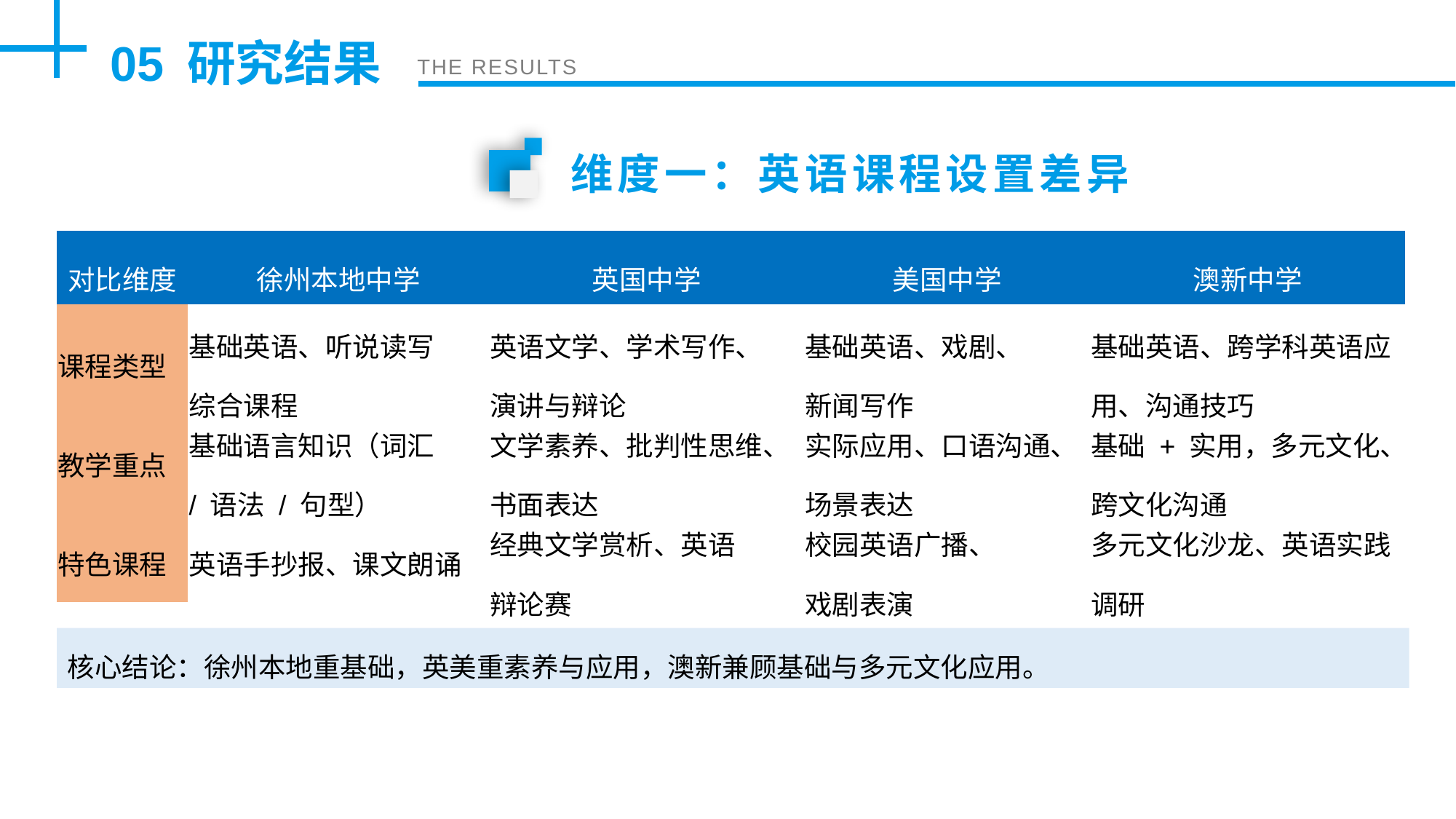

05
研究结果
THE RESULTS
维度一：英语课程设置差异

| 对比维度 | 徐州本地中学 | 英国中学 | 美国中学 | 澳新中学 |
| --- | --- | --- | --- | --- |
| 课程类型 | 基础英语、听说读写 综合课程 | 英语文学、学术写作、 演讲与辩论 | 基础英语、戏剧、 新闻写作 | 基础英语、跨学科英语应用、沟通技巧 |
| 教学重点 | 基础语言知识（词汇 / 语法 / 句型） | 文学素养、批判性思维、 书面表达 | 实际应用、口语沟通、 场景表达 | 基础 + 实用，多元文化、跨文化沟通 |
| 特色课程 | 英语手抄报、课文朗诵 | 经典文学赏析、英语 辩论赛 | 校园英语广播、 戏剧表演 | 多元文化沙龙、英语实践调研 |
核心结论：徐州本地重基础，英美重素养与应用，澳新兼顾基础与多元文化应用。